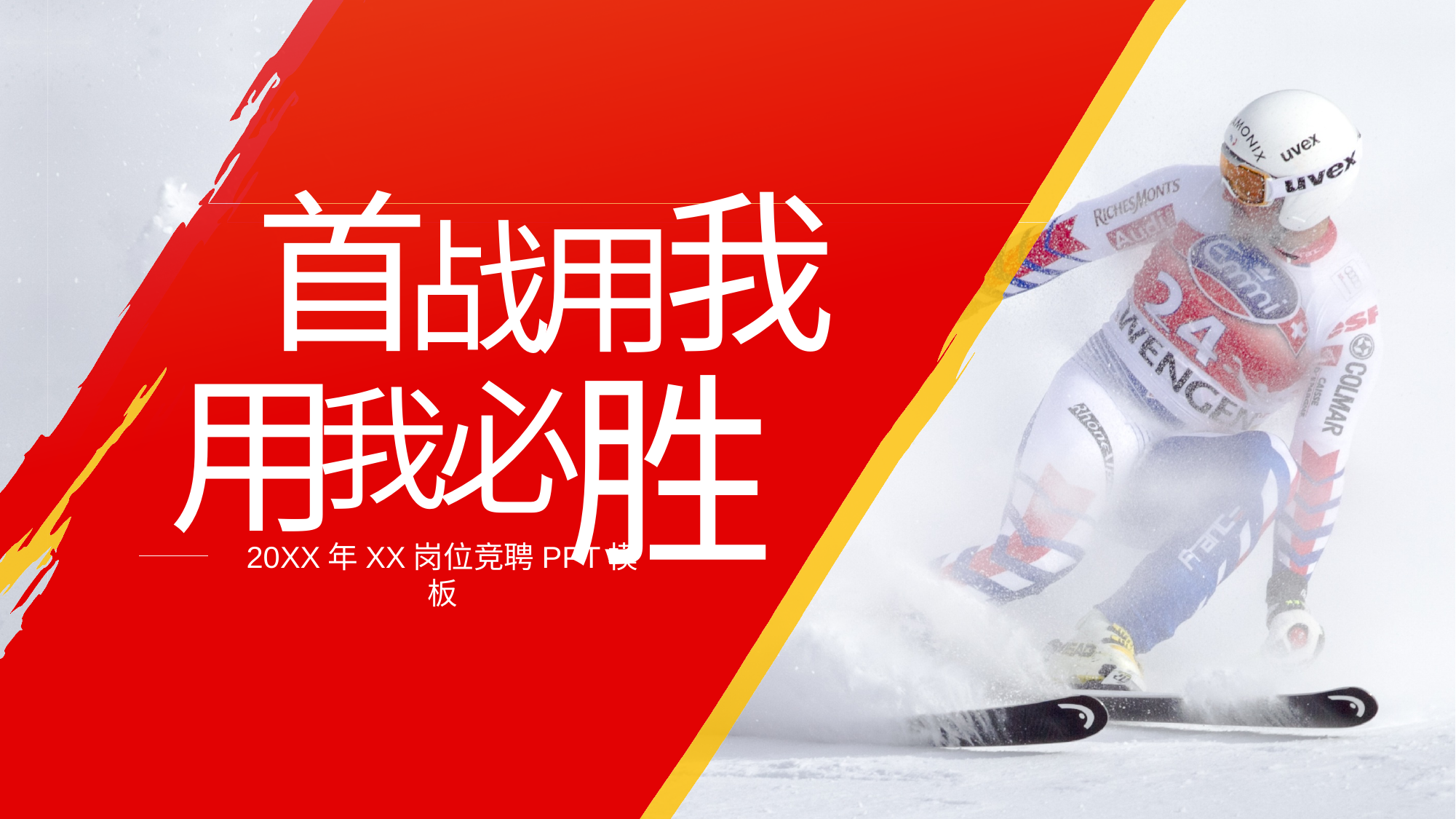

首
我

战
用
用
胜
必
我
20XX年XX岗位竞聘PPT模板